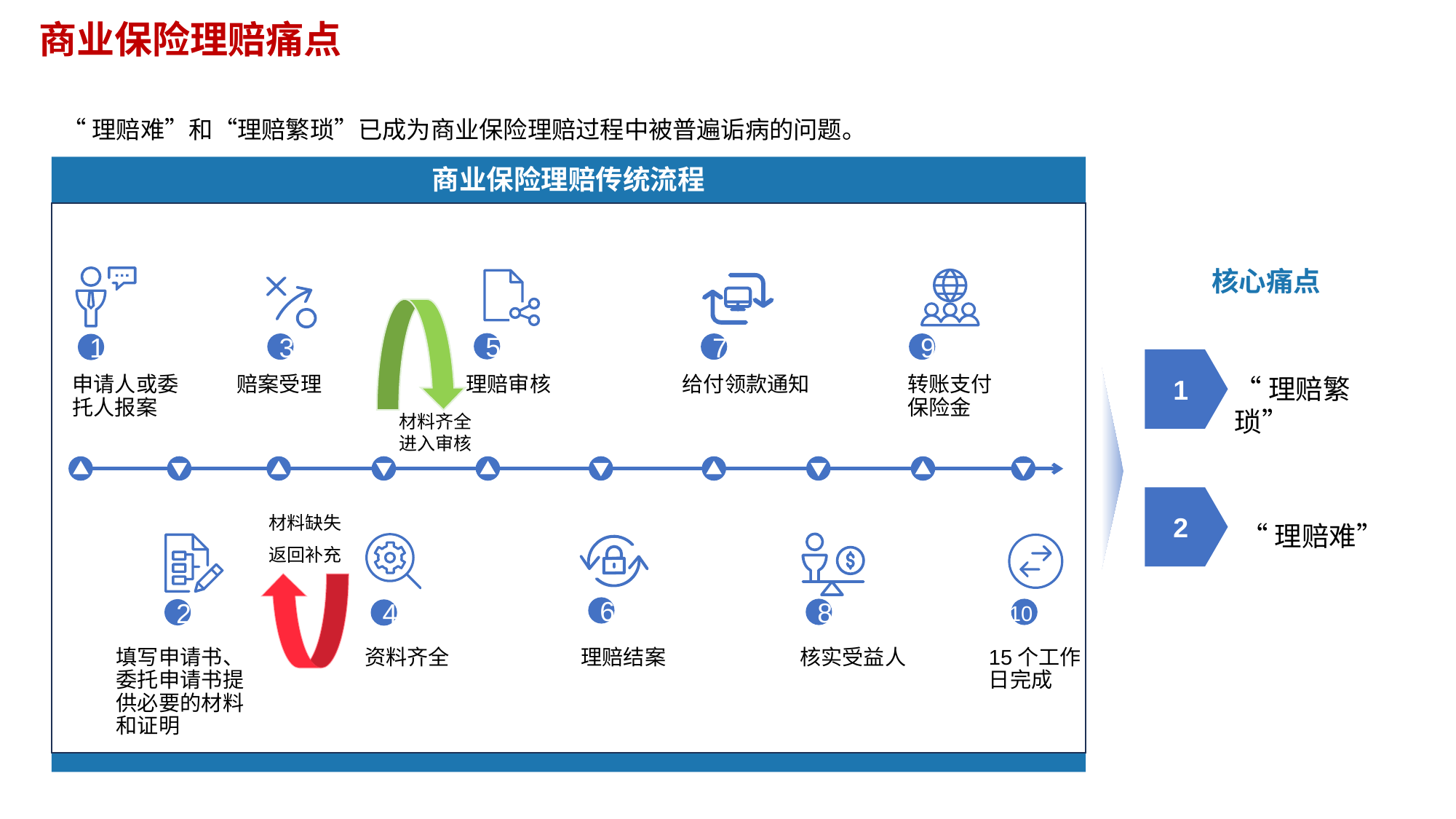

商业保险理赔痛点

“理赔难”和“理赔繁琐”已成为商业保险理赔过程中被普遍诟病的问题。
商业保险理赔传统流程

核心痛点

5
3
7
9
1
1
“理赔繁琐”
理赔审核
给付领款通知
转账支付
保险金
赔案受理
申请人或委托人报案
材料齐全
进入审核

2
材料缺失
返回补充
“理赔难”

10
6
8

2
4
填写申请书、委托申请书提供必要的材料和证明
资料齐全
理赔结案
核实受益人
15个工作日完成